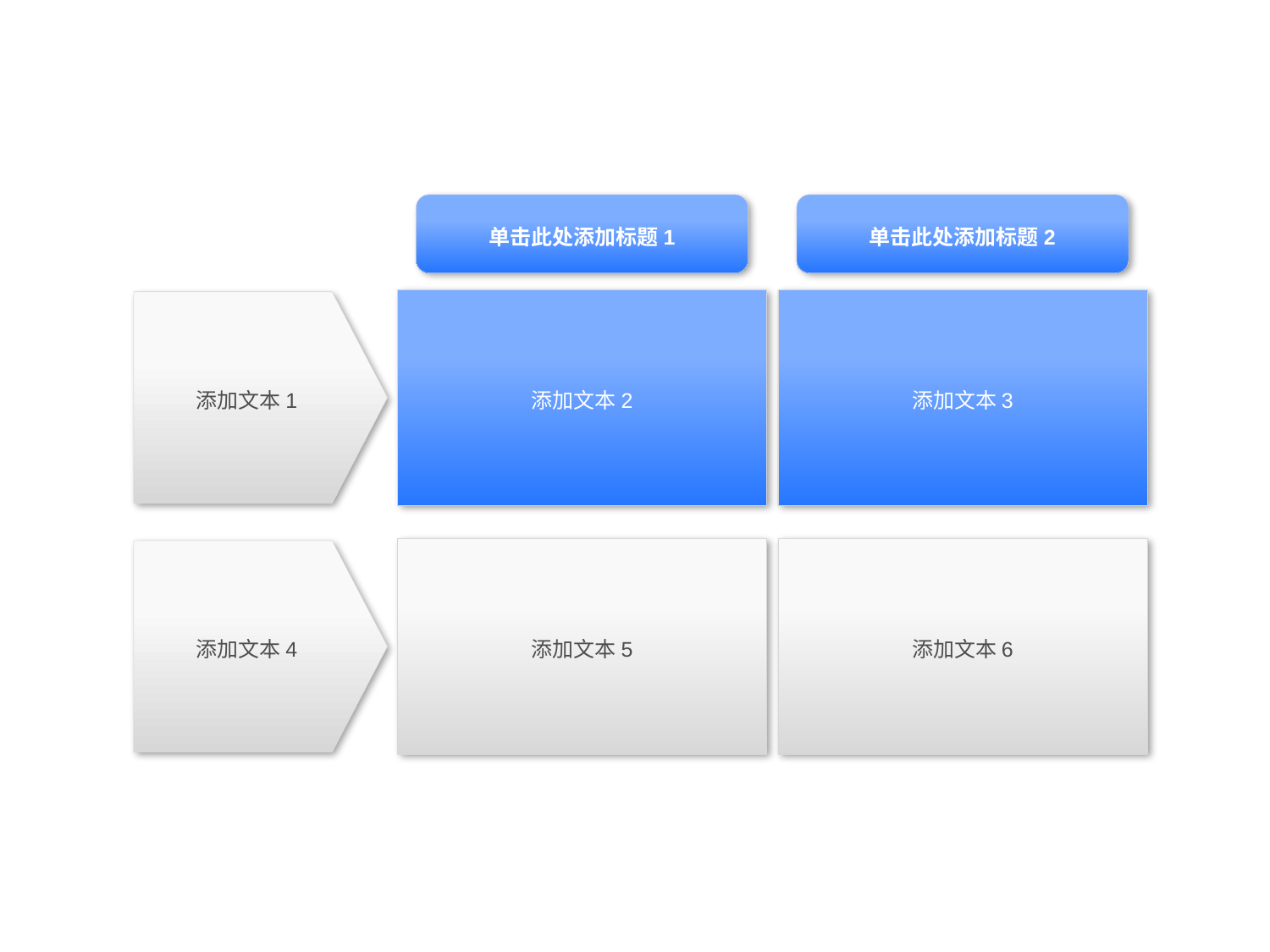

单击此处添加标题1
单击此处添加标题2
添加文本2
添加文本3
添加文本1
添加文本5
添加文本6
添加文本4